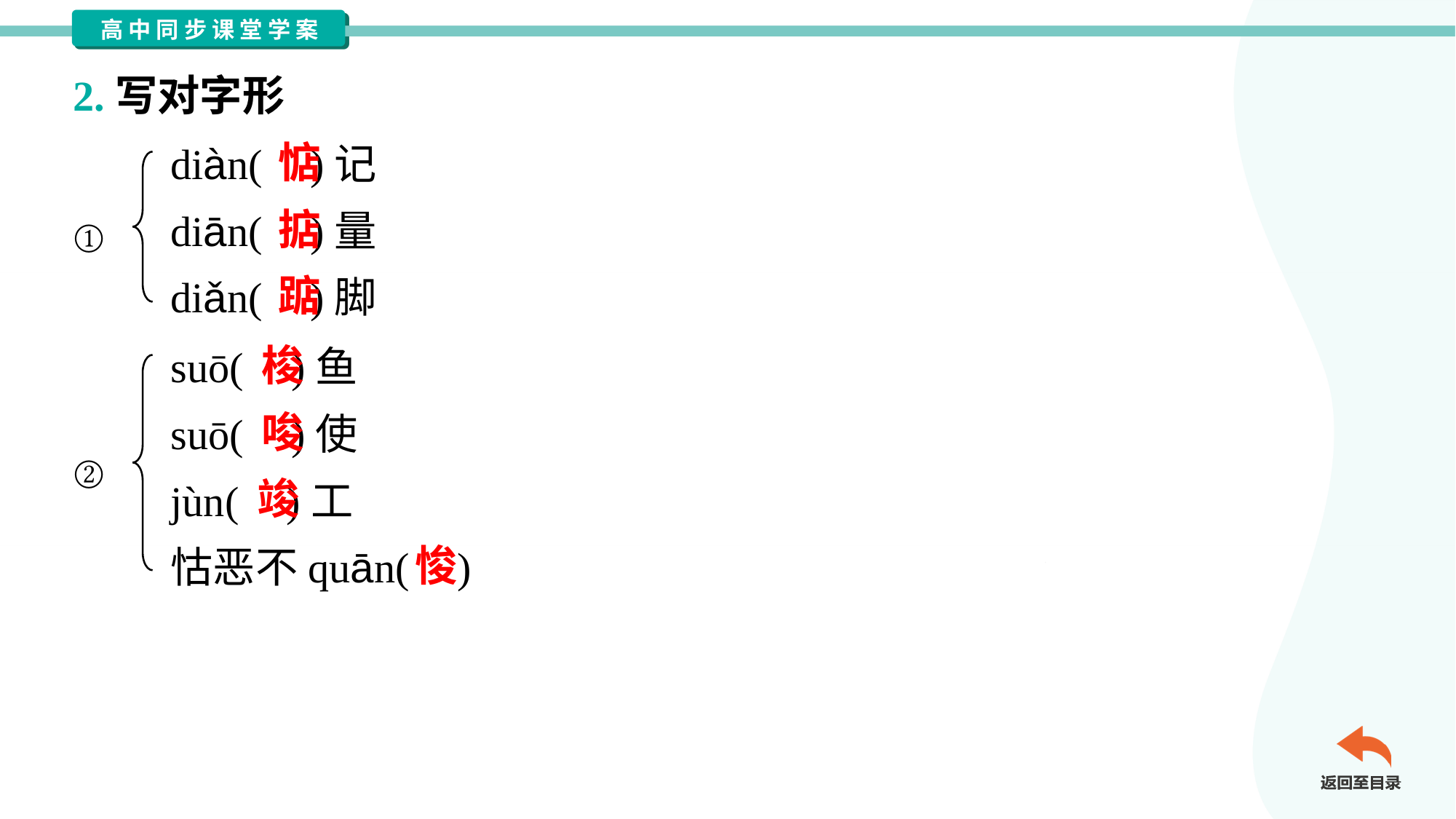

2.写对字形
diàn(    )记
diān(    )量
diǎn(    )脚
惦

掂
①

踮
suō(    )鱼
suō(    )使
jùn(    )工
怙恶不quān(    )
梭

唆
②

竣
悛